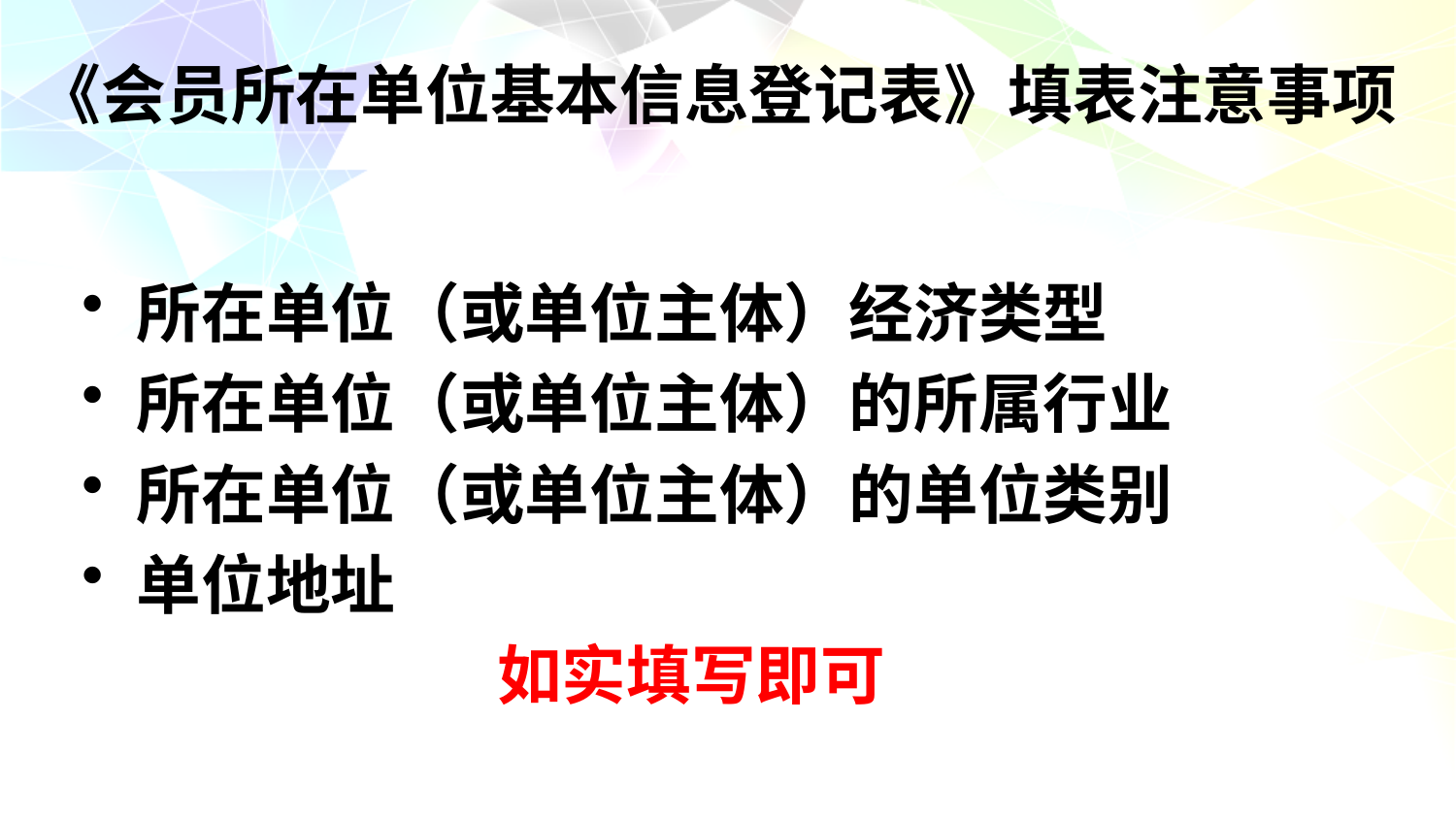

# 《会员所在单位基本信息登记表》填表注意事项
所在单位（或单位主体）经济类型
所在单位（或单位主体）的所属行业
所在单位（或单位主体）的单位类别
单位地址
                           如实填写即可